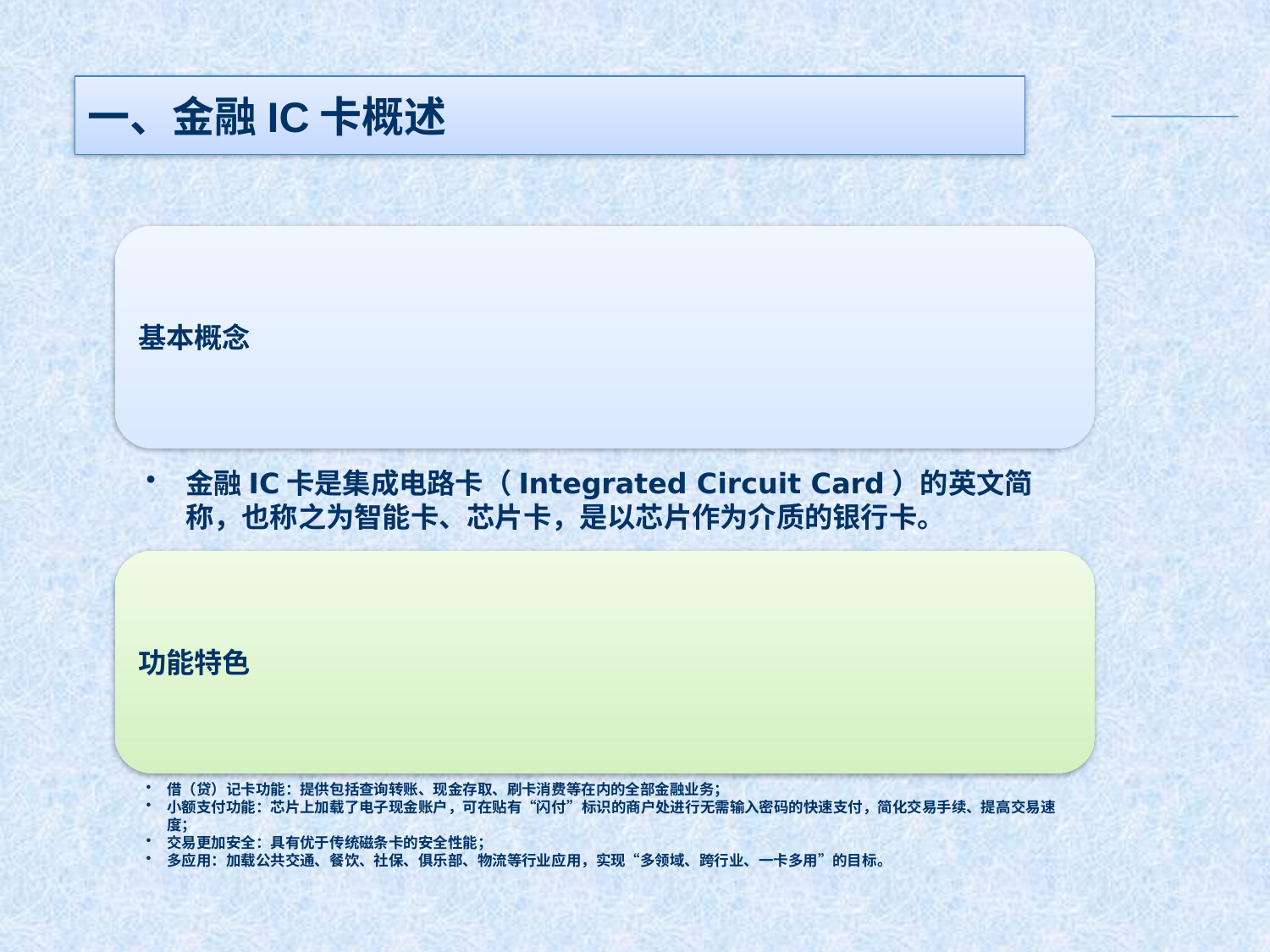

# 一、金融IC卡概述
基本概念
借（贷）记卡功能：提供包括查询转账、现金存取、刷卡消费等在内的全部金融业务；
多应用：加载公共交通、餐饮、社保、俱乐部、物流等行业应用，实现“多领域、跨行业、一卡多用”的目标。
金融IC卡是集成电路卡（Integrated Circuit Card）的英文简称，也称之为智能卡、芯片卡，是以芯片作为介质的银行卡。
功能特色
小额支付功能：芯片上加载了电子现金账户，可在贴有“闪付”标识的商户处进行无需输入密码的快速支付，简化交易手续、提高交易速度；
交易更加安全：具有优于传统磁条卡的安全性能；